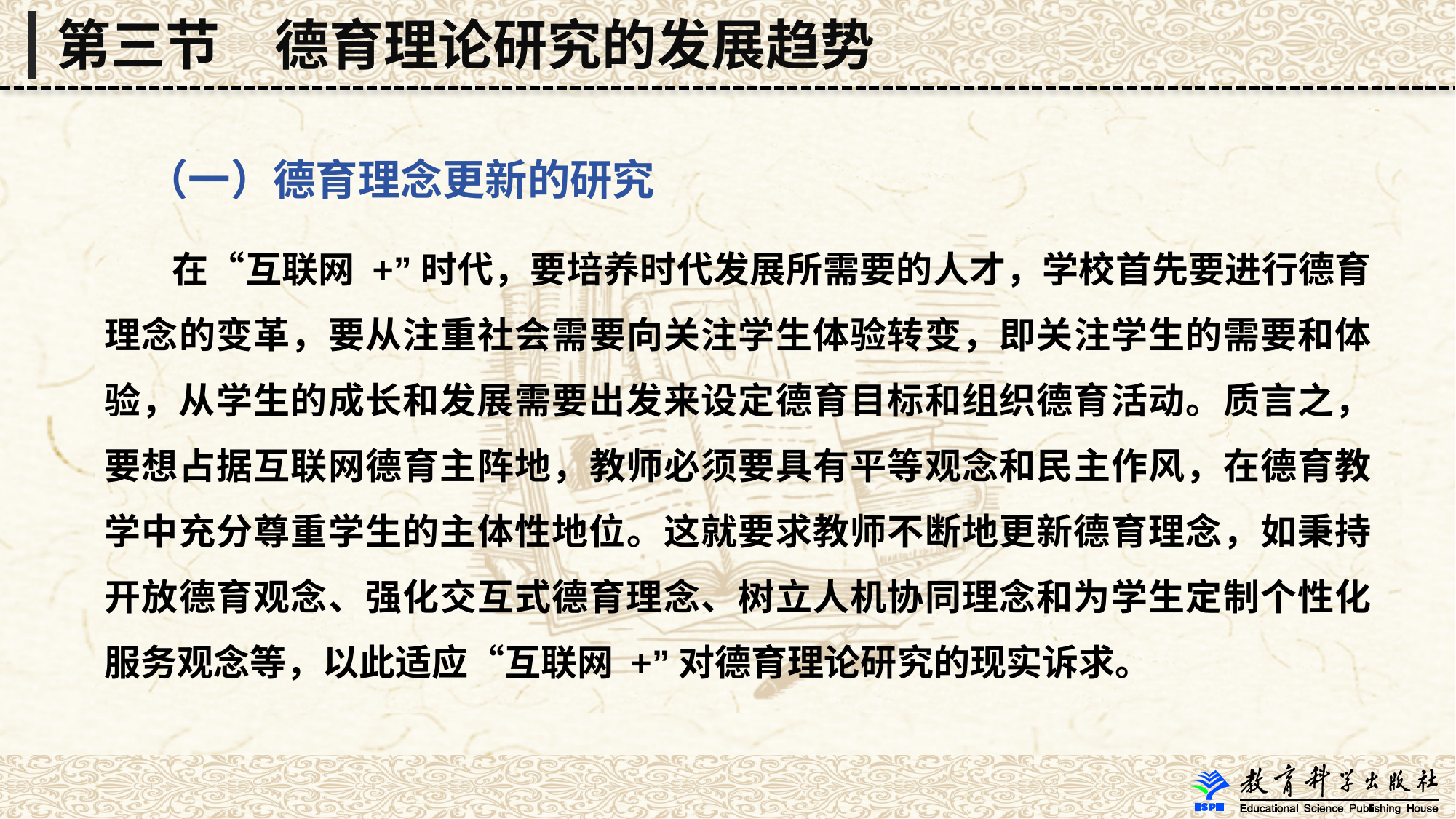

第三节　德育理论研究的发展趋势
     （一）德育理念更新的研究

       在“互联网 +”时代，要培养时代发展所需要的人才，学校首先要进行德育理念的变革，要从注重社会需要向关注学生体验转变，即关注学生的需要和体验，从学生的成长和发展需要出发来设定德育目标和组织德育活动。质言之，要想占据互联网德育主阵地，教师必须要具有平等观念和民主作风，在德育教学中充分尊重学生的主体性地位。这就要求教师不断地更新德育理念，如秉持开放德育观念、强化交互式德育理念、树立人机协同理念和为学生定制个性化服务观念等，以此适应“互联网 +”对德育理论研究的现实诉求。